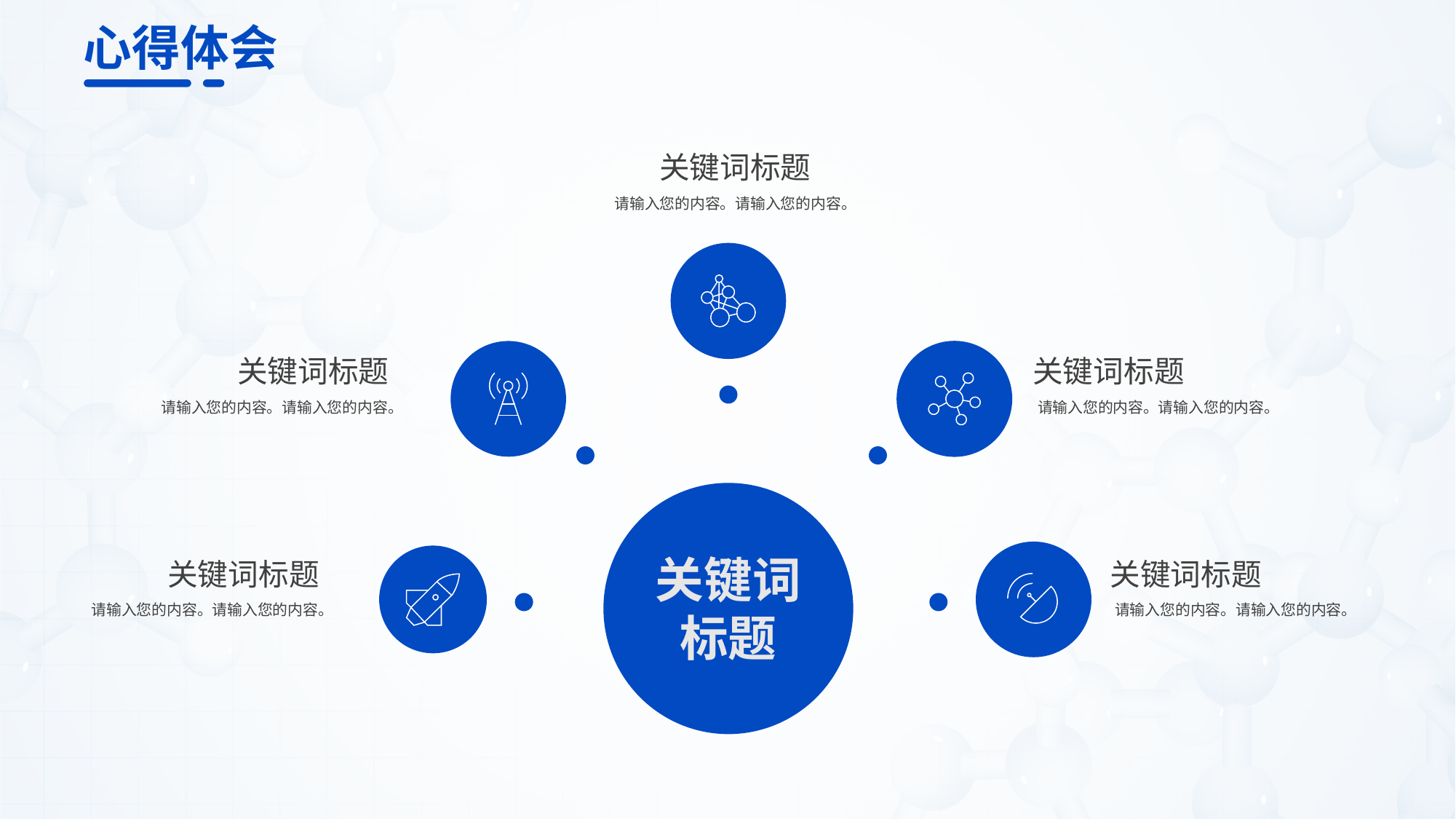

心得体会
关键词标题
请输入您的内容。请输入您的内容。

关键词标题
请输入您的内容。请输入您的内容。
关键词标题
请输入您的内容。请输入您的内容。

关键词
标题

关键词标题
请输入您的内容。请输入您的内容。
关键词标题
请输入您的内容。请输入您的内容。